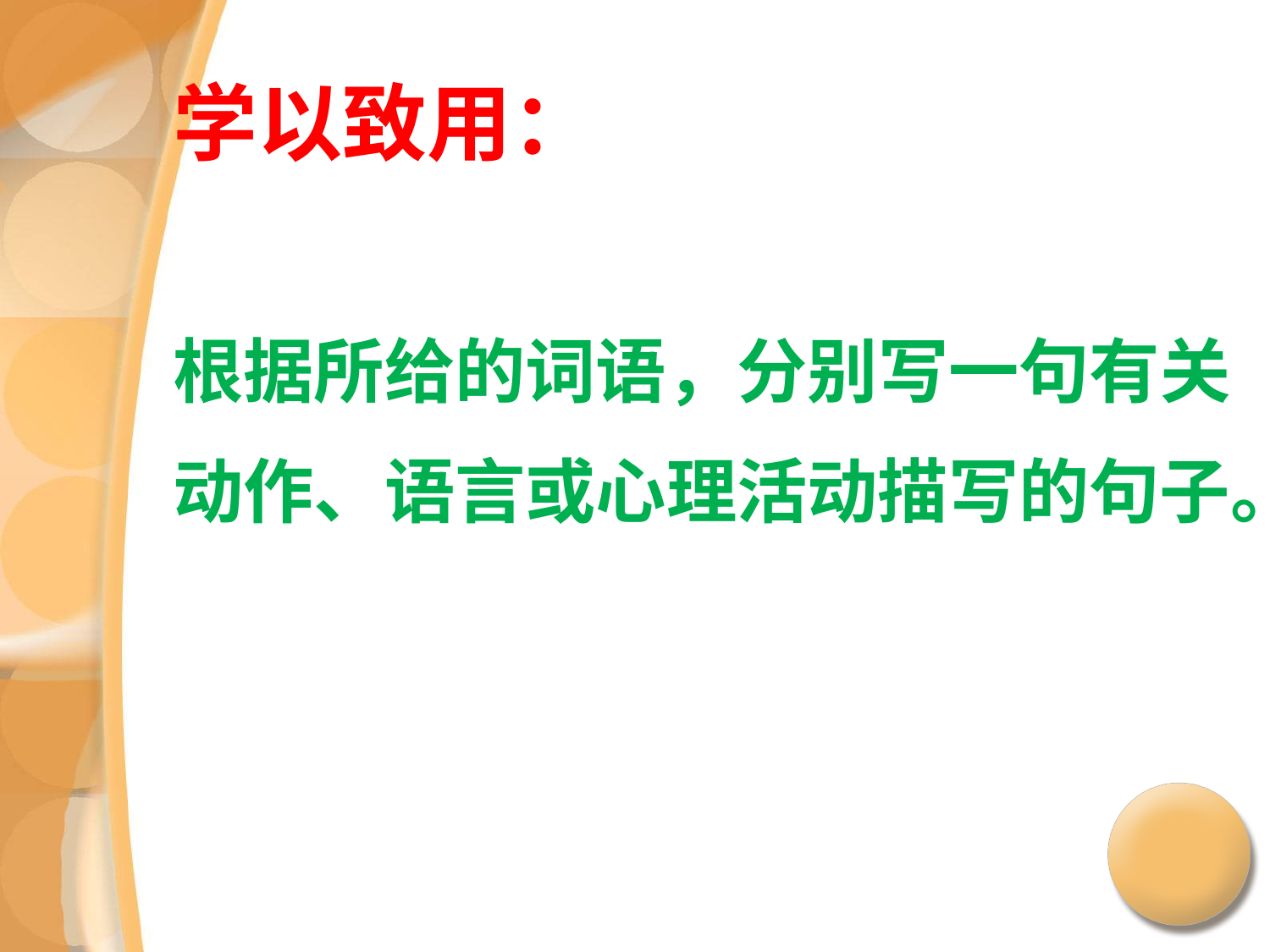

学以致用：

根据所给的词语，分别写一句有关
动作、语言或心理活动描写的句子。